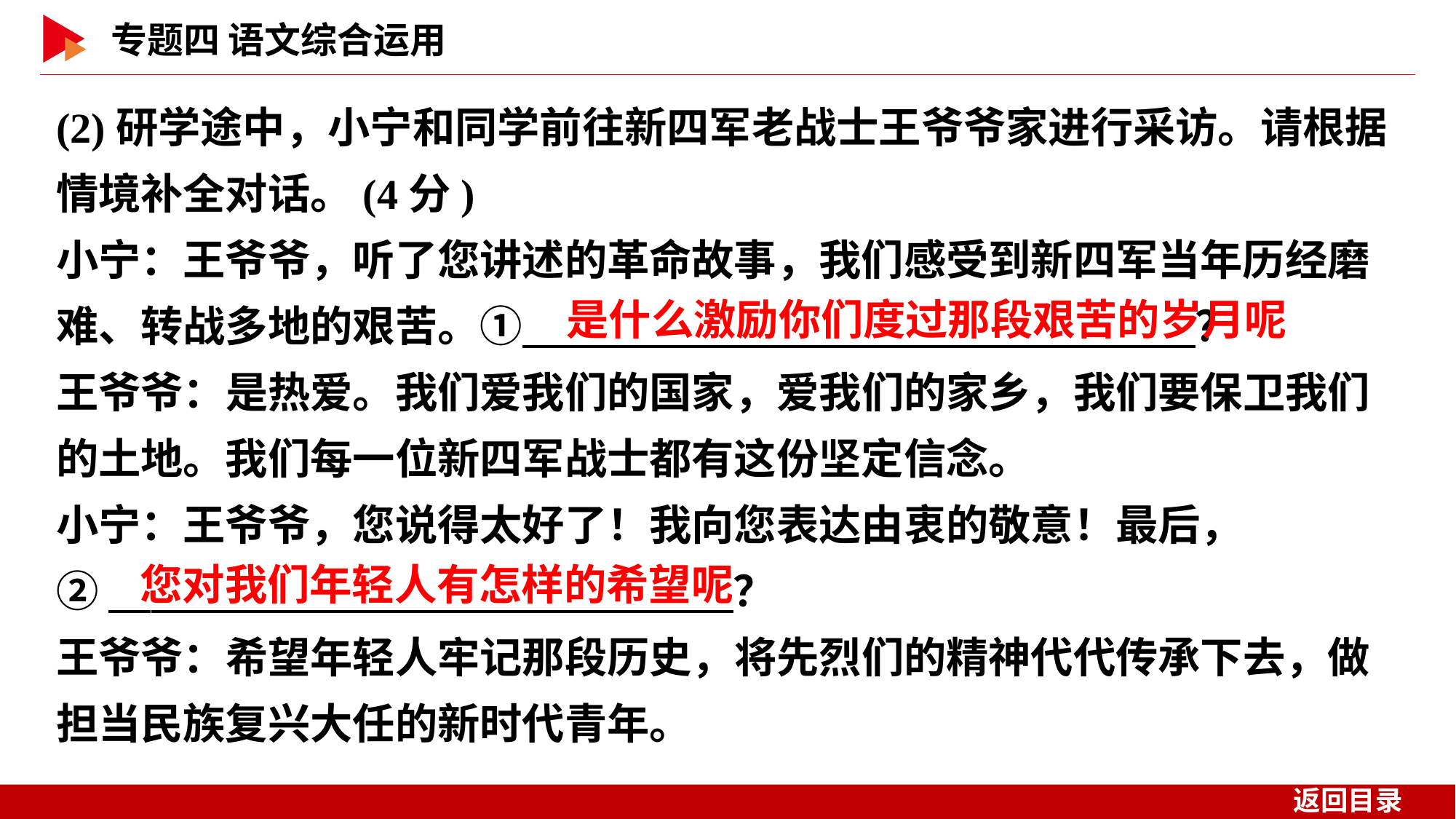

(2)研学途中，小宁和同学前往新四军老战士王爷爷家进行采访。请根据情境补全对话。(4分)
小宁：王爷爷，听了您讲述的革命故事，我们感受到新四军当年历经磨难、转战多地的艰苦。①　                                                             　？
王爷爷：是热爱。我们爱我们的国家，爱我们的家乡，我们要保卫我们的土地。我们每一位新四军战士都有这份坚定信念。
小宁：王爷爷，您说得太好了！我向您表达由衷的敬意！最后，
②　                                                        　？
王爷爷：希望年轻人牢记那段历史，将先烈们的精神代代传承下去，做担当民族复兴大任的新时代青年。
是什么激励你们度过那段艰苦的岁月呢
您对我们年轻人有怎样的希望呢